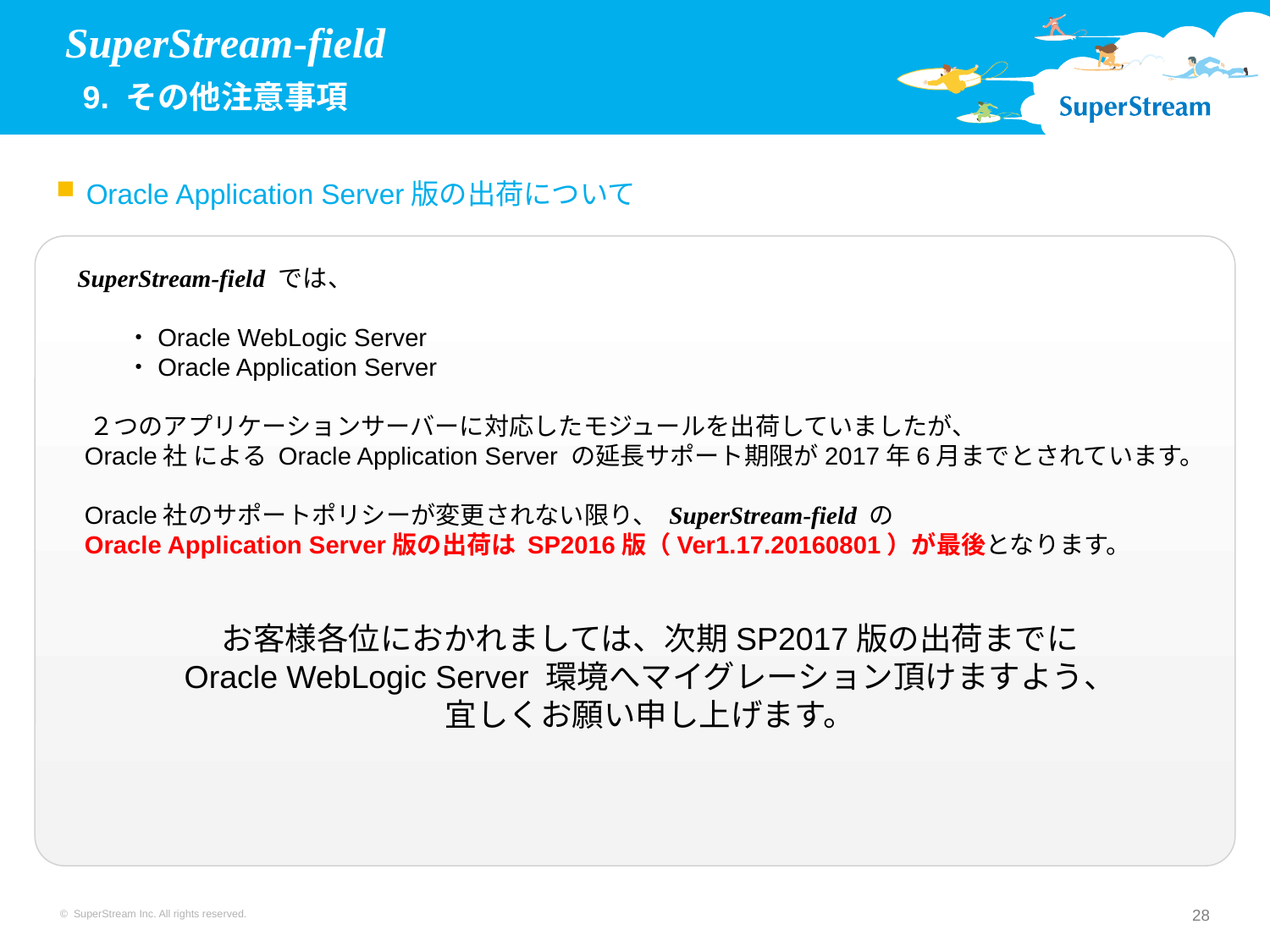

SuperStream-field
  9. その他注意事項
Oracle Application Server版の出荷について

SuperStream-field では、

　　・Oracle WebLogic Server
　　・Oracle Application Server

 ２つのアプリケーションサーバーに対応したモジュールを出荷していましたが、
 Oracle社 による Oracle Application Server の延長サポート期限が2017年6月までとされています。

 Oracle社のサポートポリシーが変更されない限り、 SuperStream-field の
 Oracle Application Server版の出荷は SP2016版（Ver1.17.20160801）が最後となります。

お客様各位におかれましては、次期SP2017版の出荷までに
Oracle WebLogic Server 環境へマイグレーション頂けますよう、
宜しくお願い申し上げます。
©  SuperStream Inc. All rights reserved.
28